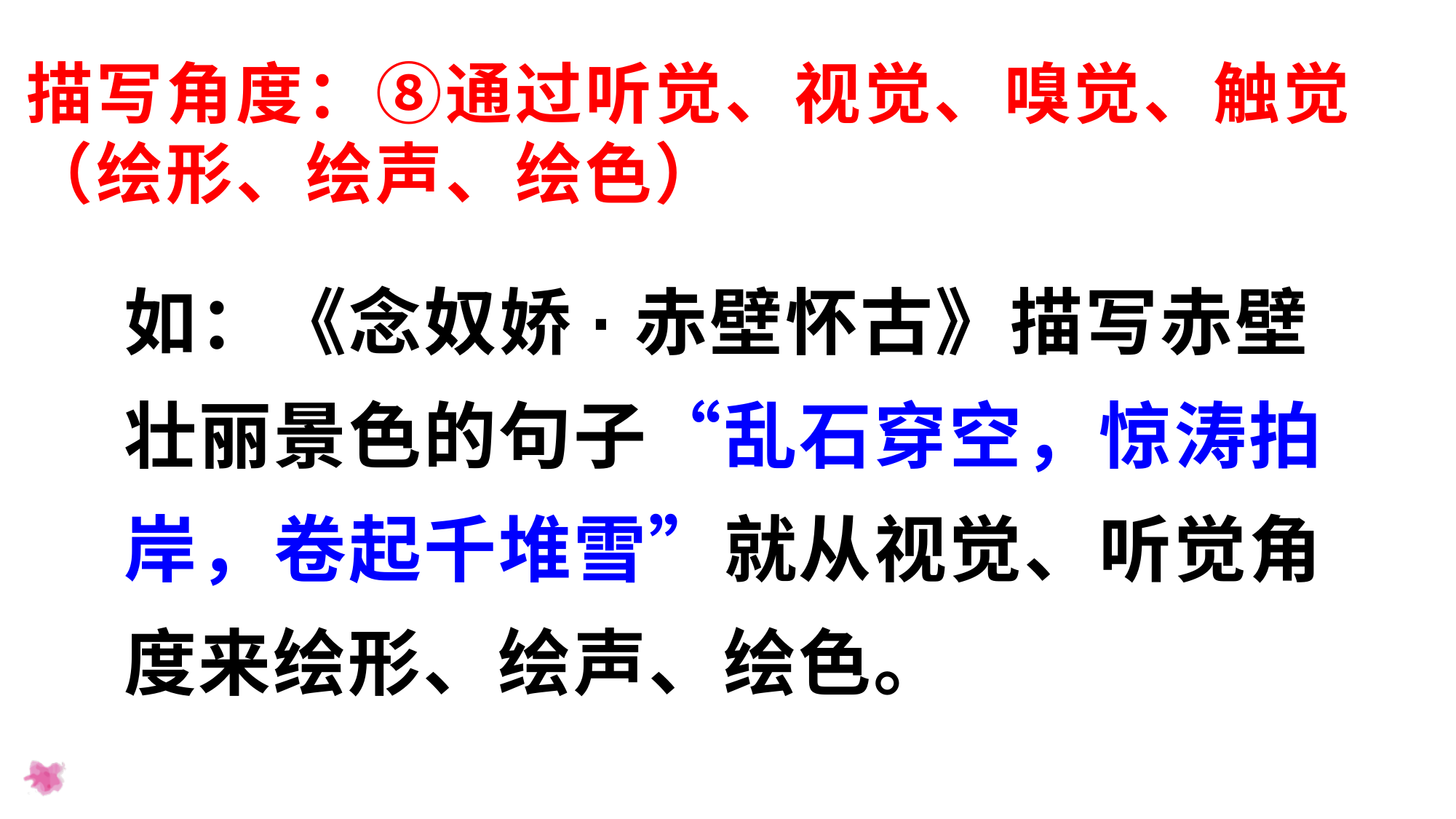

# 描写角度：⑧通过听觉、视觉、嗅觉、触觉（绘形、绘声、绘色）
如：《念奴娇·赤壁怀古》描写赤壁壮丽景色的句子“乱石穿空，惊涛拍岸，卷起千堆雪”就从视觉、听觉角度来绘形、绘声、绘色。